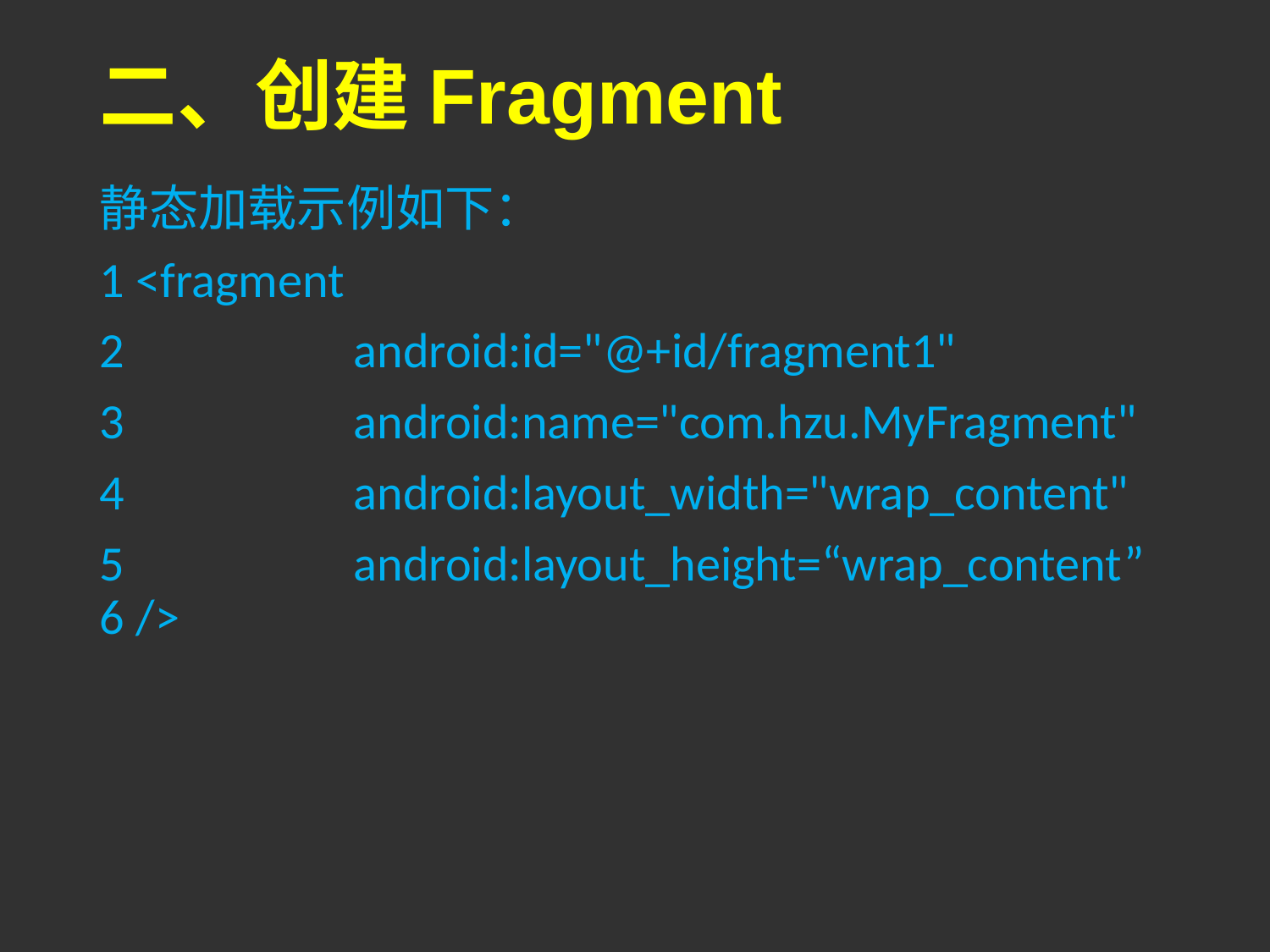

# 二、创建Fragment
静态加载示例如下：
1 <fragment
2 		android:id="@+id/fragment1"
3		android:name="com.hzu.MyFragment"
4 		android:layout_width="wrap_content"
5 		android:layout_height=“wrap_content”   6 />